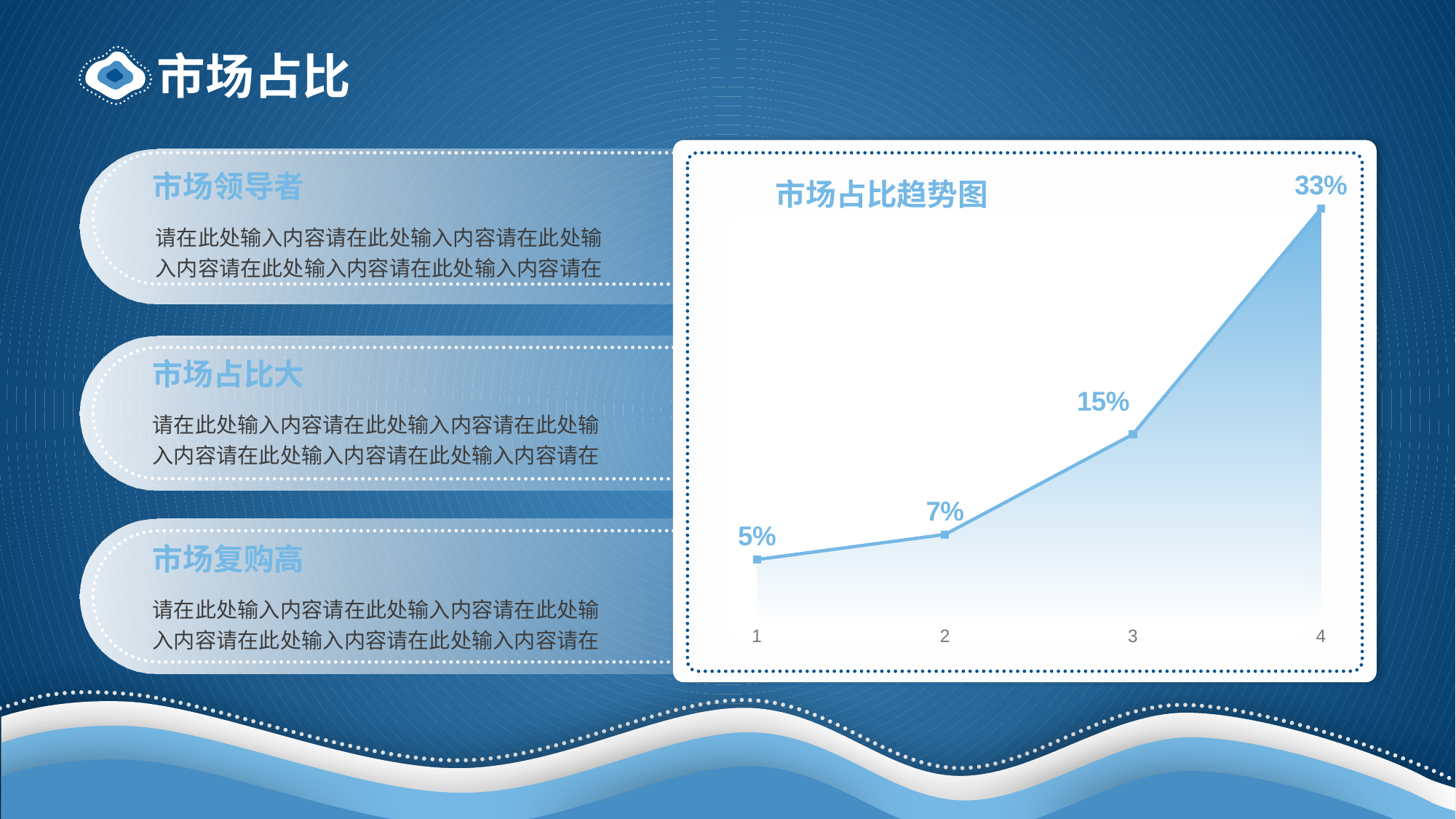

# 市场占比

市场领导者
请在此处输入内容请在此处输入内容请在此处输入内容请在此处输入内容请在此处输入内容请在

### Chart

| Category |  |  |
|---|---|---|
市场占比趋势图

市场占比大
请在此处输入内容请在此处输入内容请在此处输入内容请在此处输入内容请在此处输入内容请在

市场复购高
请在此处输入内容请在此处输入内容请在此处输入内容请在此处输入内容请在此处输入内容请在